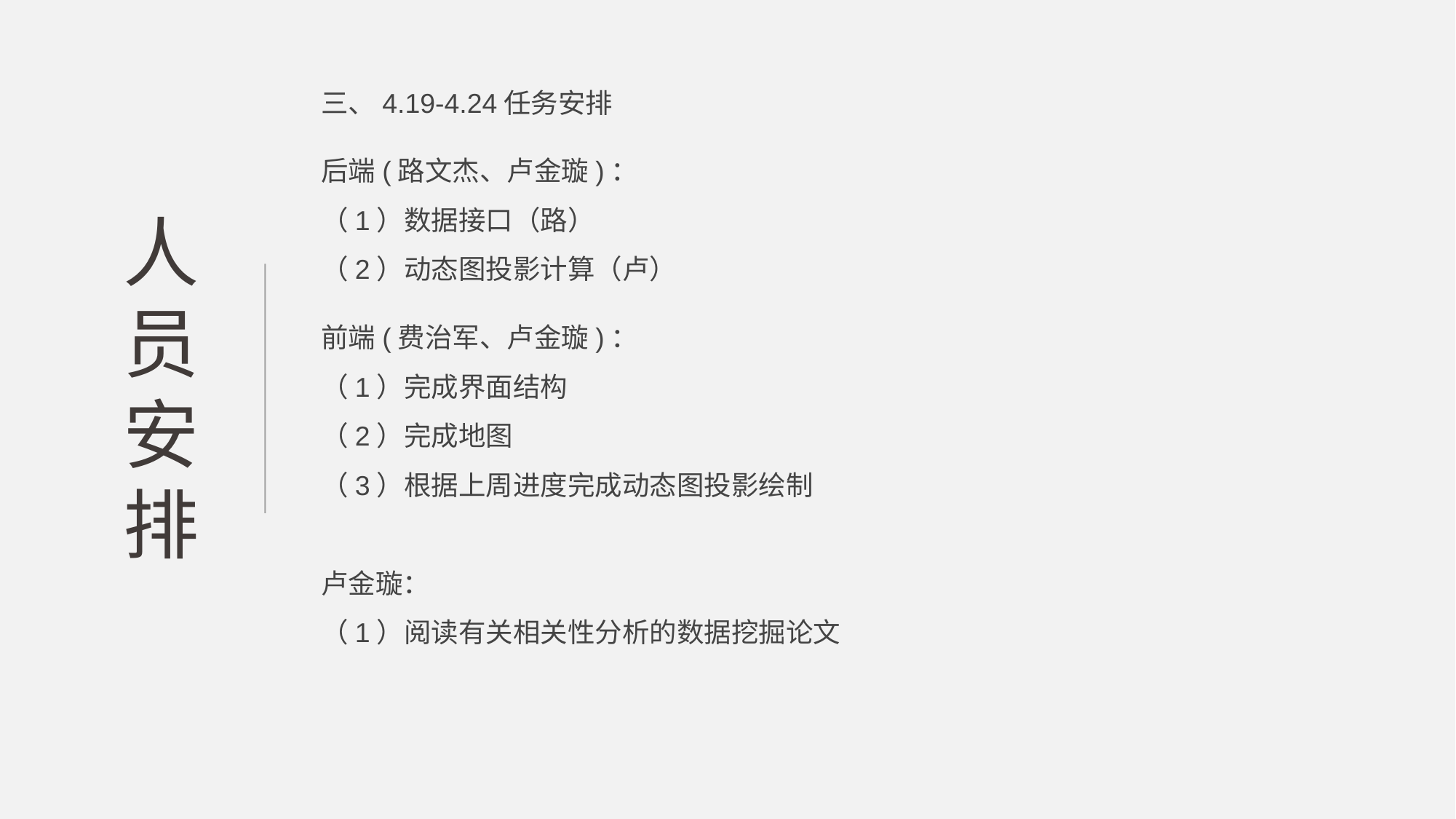

三、4.19-4.24任务安排

后端(路文杰、卢金璇)：
（1）数据接口（路）
（2）动态图投影计算（卢）

前端(费治军、卢金璇)：
（1）完成界面结构
（2）完成地图
（3）根据上周进度完成动态图投影绘制

卢金璇：
（1）阅读有关相关性分析的数据挖掘论文
人员安排